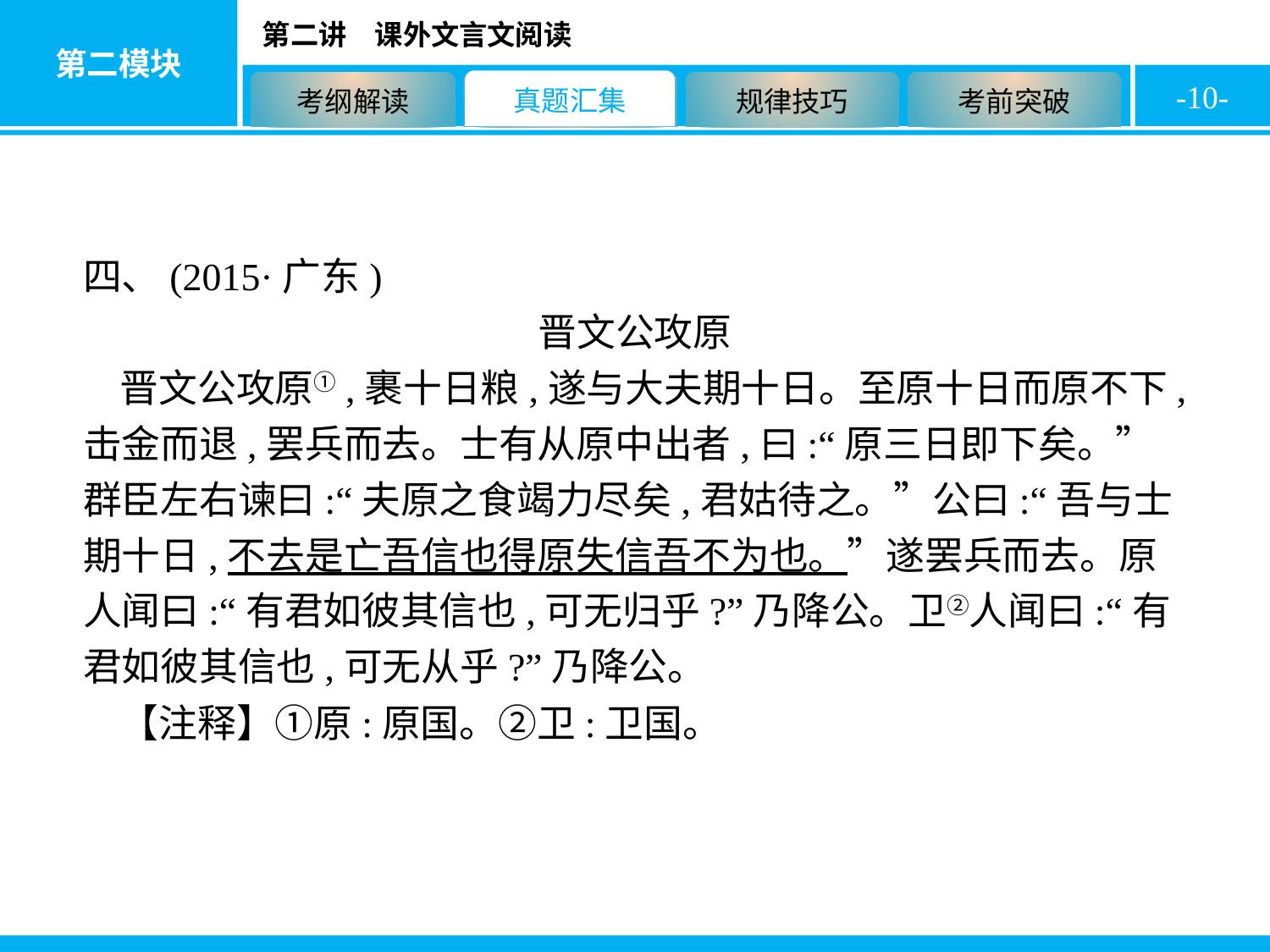

-10-
四、(2015·广东)
晋文公攻原
晋文公攻原①,裹十日粮,遂与大夫期十日。至原十日而原不下,击金而退,罢兵而去。士有从原中出者,曰:“原三日即下矣。”群臣左右谏曰:“夫原之食竭力尽矣,君姑待之。”公曰:“吾与士期十日,不去是亡吾信也得原失信吾不为也。”遂罢兵而去。原人闻曰:“有君如彼其信也,可无归乎?”乃降公。卫②人闻曰:“有君如彼其信也,可无从乎?”乃降公。
【注释】①原:原国。②卫:卫国。